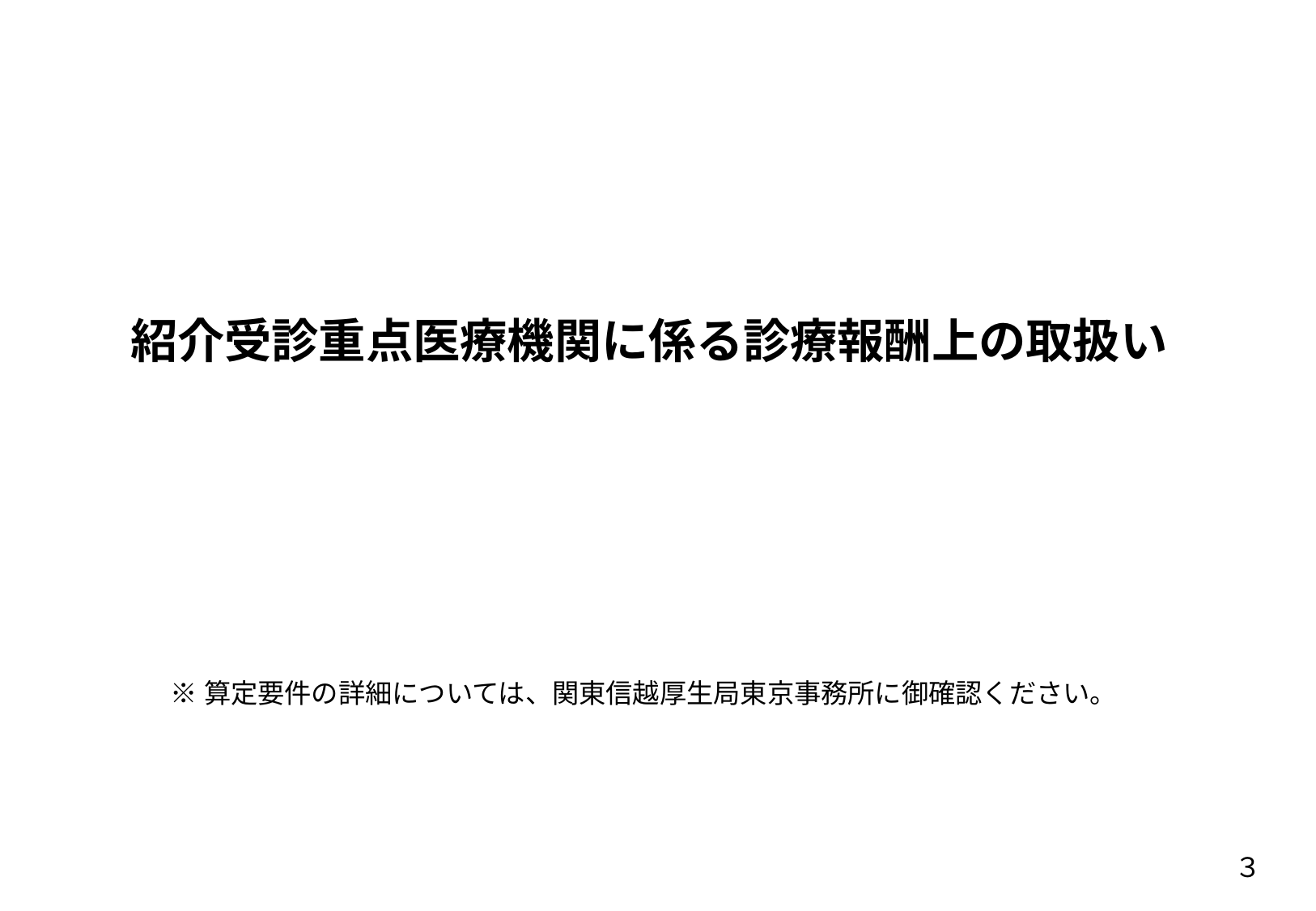

紹介受診重点医療機関に係る診療報酬上の取扱い
※算定要件の詳細については、関東信越厚生局東京事務所に御確認ください。
３